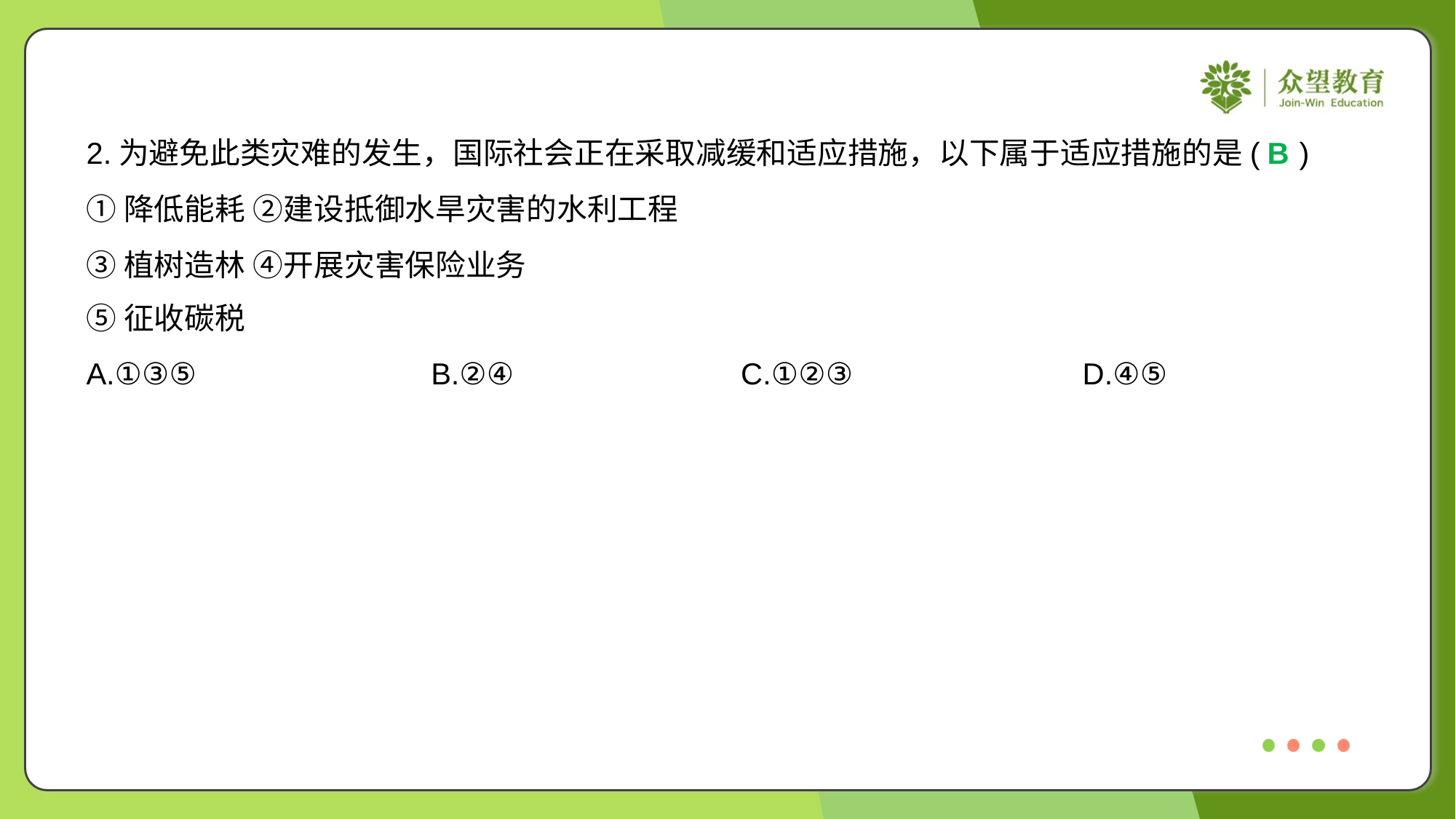

2.为避免此类灾难的发生，国际社会正在采取减缓和适应措施，以下属于适应措施的是(     )
B
①降低能耗 ②建设抵御水旱灾害的水利工程
③植树造林 ④开展灾害保险业务
⑤征收碳税
A.①③⑤	B.②④	C.①②③	D.④⑤